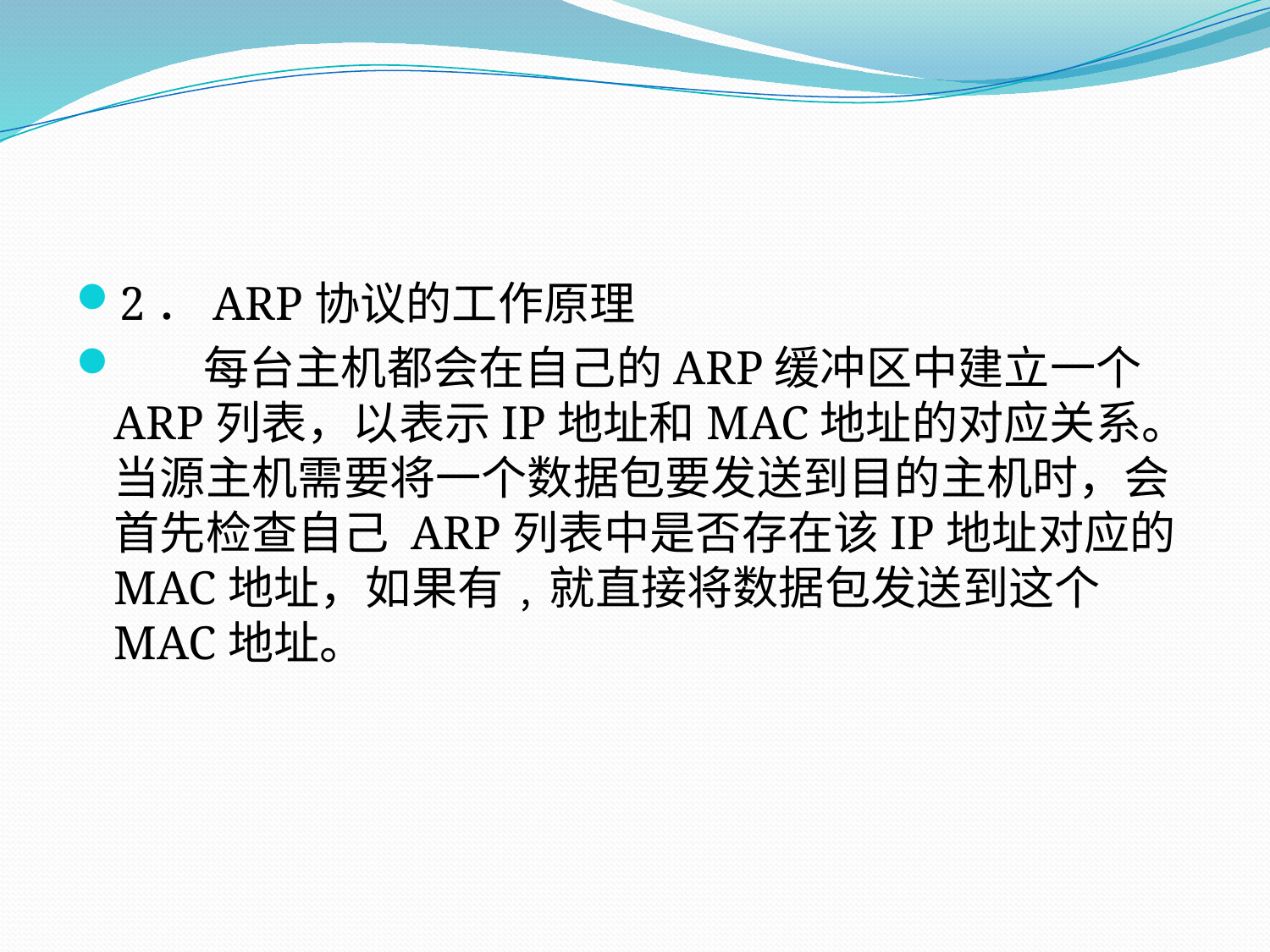

#
2．ARP协议的工作原理
       每台主机都会在自己的ARP缓冲区中建立一个ARP列表，以表示IP地址和MAC地址的对应关系。当源主机需要将一个数据包要发送到目的主机时，会首先检查自己 ARP列表中是否存在该IP地址对应的MAC地址，如果有﹐就直接将数据包发送到这个MAC地址。